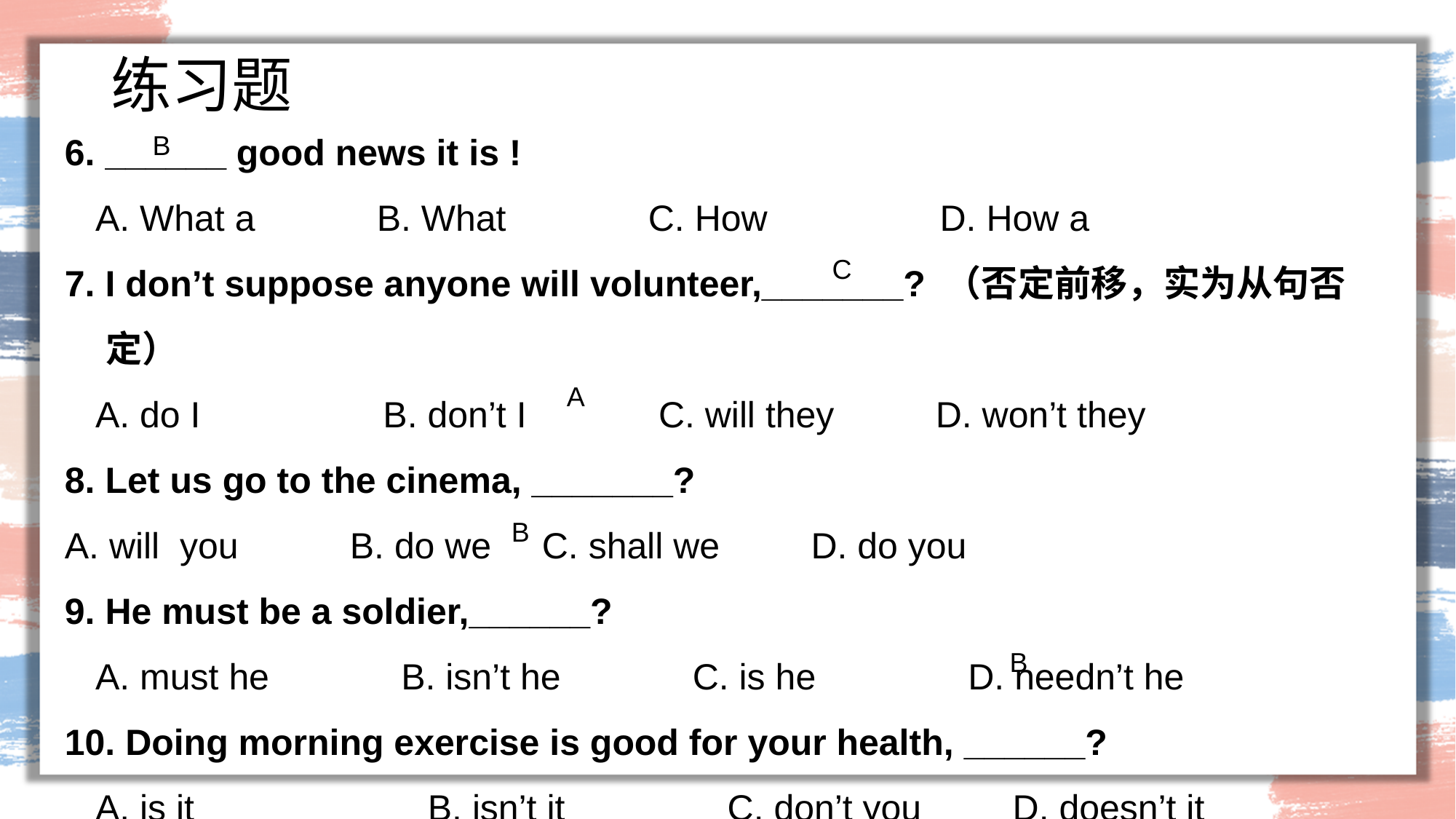

# 练习题
6. ______ good news it is !
   A. What a            B. What              C. How                 D. How a
7. I don’t suppose anyone will volunteer,_______? （否定前移，实为从句否定）
   A. do I                  B. don’t I             C. will they          D. won’t they
8. Let us go to the cinema, _______?
A. will  you           B. do we     C. shall we         D. do you
9. He must be a soldier,______?
   A. must he             B. isn’t he             C. is he               D. needn’t he
10. Doing morning exercise is good for your health, ______?
   A. is it                       B. isn’t it                C. don’t you         D. doesn’t it

B
C

A
B
B